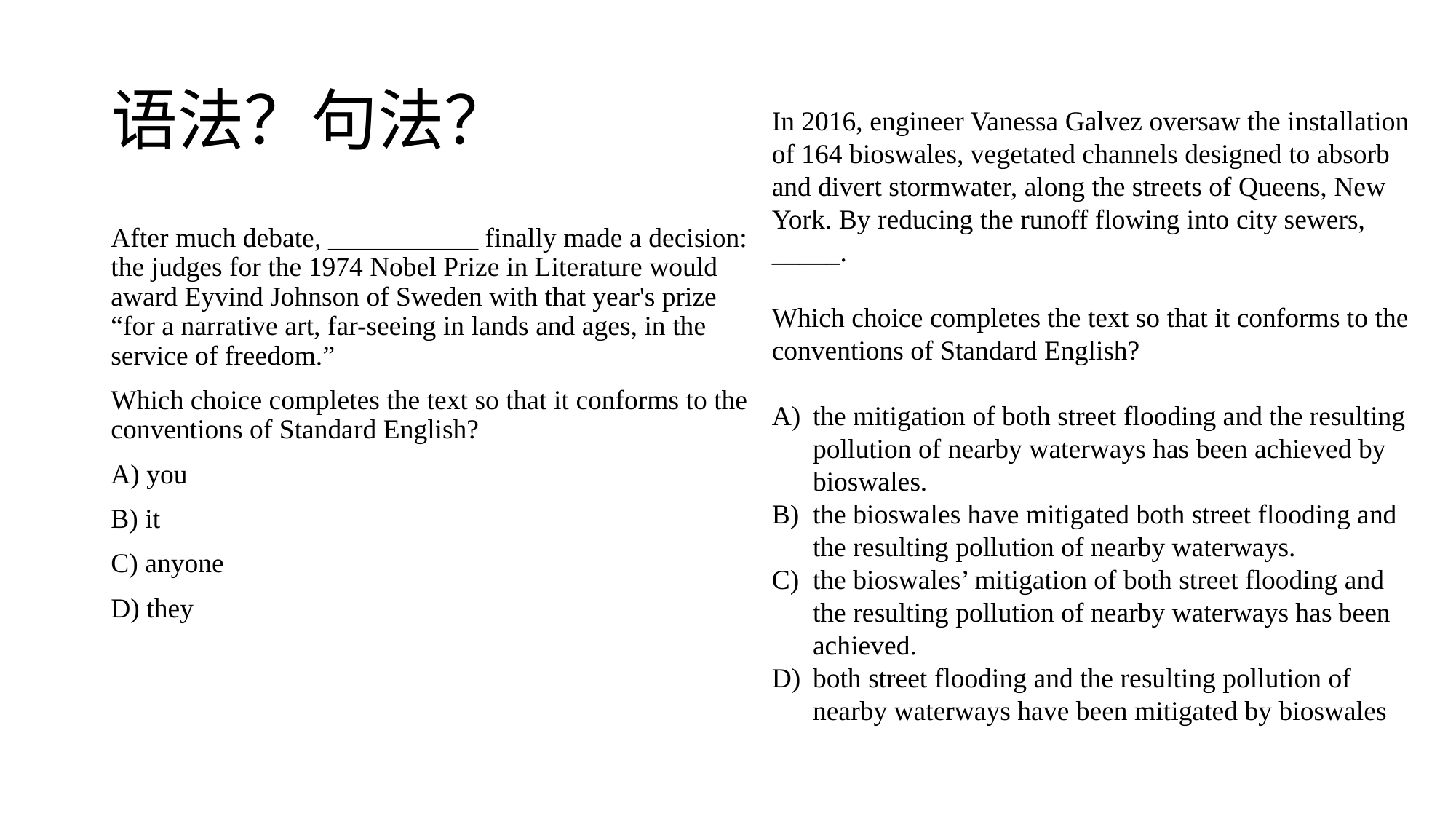

# 语法？句法？
In 2016, engineer Vanessa Galvez oversaw the installation of 164 bioswales, vegetated channels designed to absorb and divert stormwater, along the streets of Queens, New York. By reducing the runoff flowing into city sewers, _____.

Which choice completes the text so that it conforms to the conventions of Standard English?

the mitigation of both street flooding and the resulting pollution of nearby waterways has been achieved by bioswales.
the bioswales have mitigated both street flooding and the resulting pollution of nearby waterways.
the bioswales’ mitigation of both street flooding and the resulting pollution of nearby waterways has been achieved.
both street flooding and the resulting pollution of nearby waterways have been mitigated by bioswales
After much debate, ___________ finally made a decision: the judges for the 1974 Nobel Prize in Literature would award Eyvind Johnson of Sweden with that year's prize “for a narrative art, far-seeing in lands and ages, in the service of freedom.”
Which choice completes the text so that it conforms to the conventions of Standard English?
A) you
B) it
C) anyone
D) they